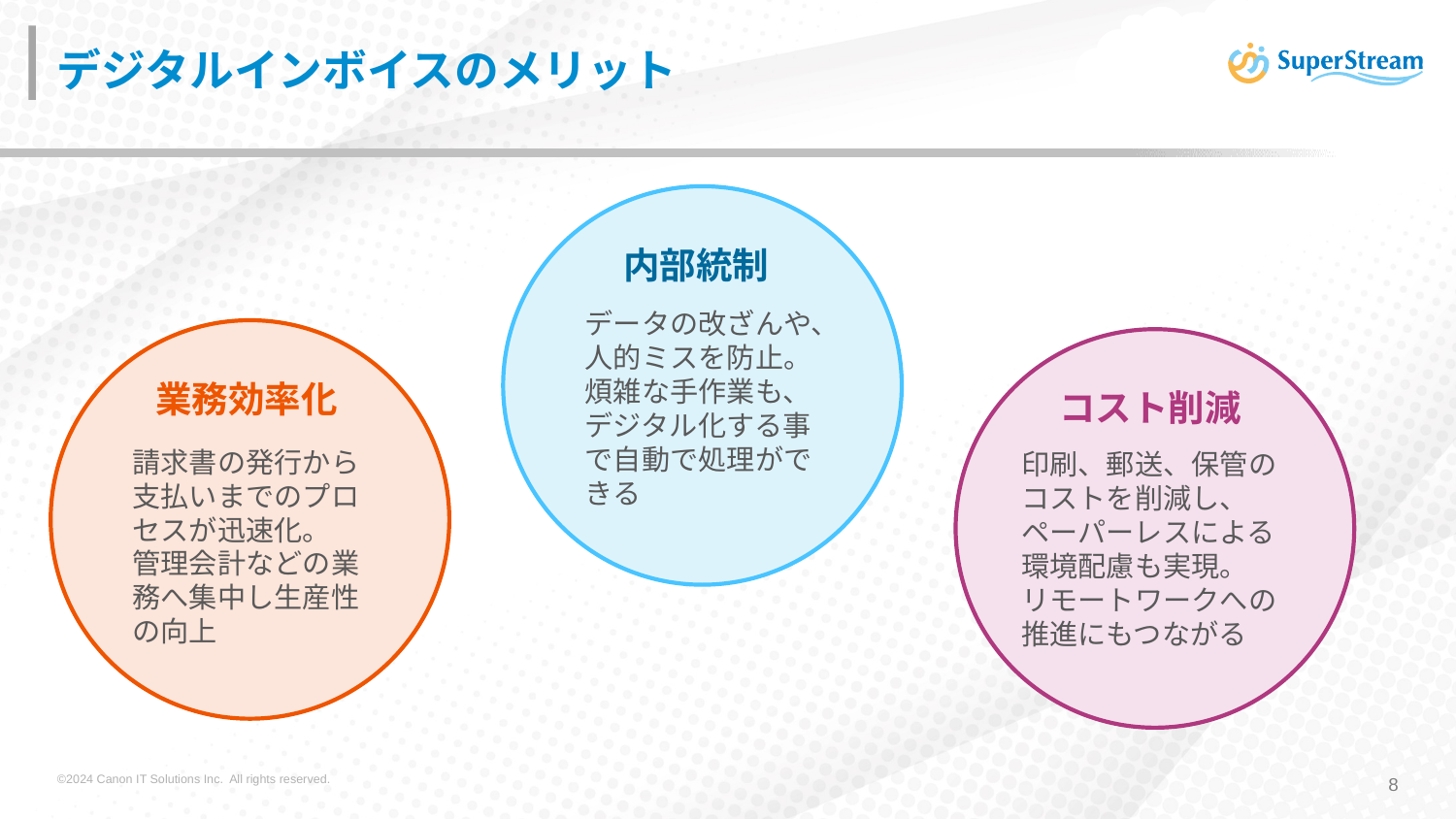

# デジタルインボイスのメリット

内部統制
データの改ざんや、人的ミスを防止。煩雑な手作業も、デジタル化する事で自動で処理ができる

業務効率化
請求書の発行から支払いまでのプロセスが迅速化。
管理会計などの業務へ集中し生産性の向上

コスト削減
印刷、郵送、保管のコストを削減し、ペーパーレスによる環境配慮も実現。
リモートワークへの推進にもつながる
©2024 Canon IT Solutions Inc.  All rights reserved.
8